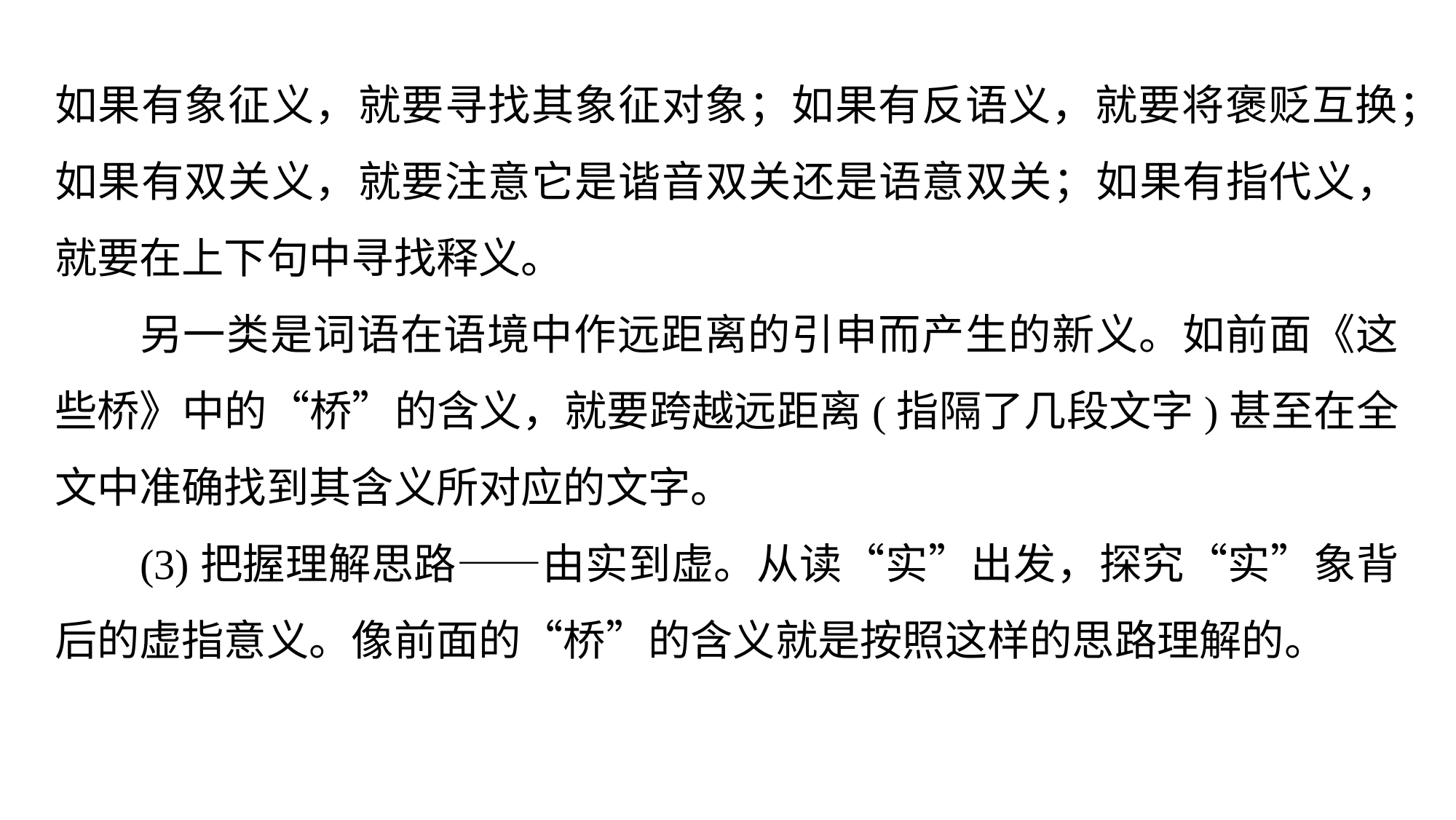

如果有象征义，就要寻找其象征对象；如果有反语义，就要将褒贬互换；如果有双关义，就要注意它是谐音双关还是语意双关；如果有指代义，就要在上下句中寻找释义。
另一类是词语在语境中作远距离的引申而产生的新义。如前面《这些桥》中的“桥”的含义，就要跨越远距离(指隔了几段文字)甚至在全文中准确找到其含义所对应的文字。
(3)把握理解思路——由实到虚。从读“实”出发，探究“实”象背后的虚指意义。像前面的“桥”的含义就是按照这样的思路理解的。